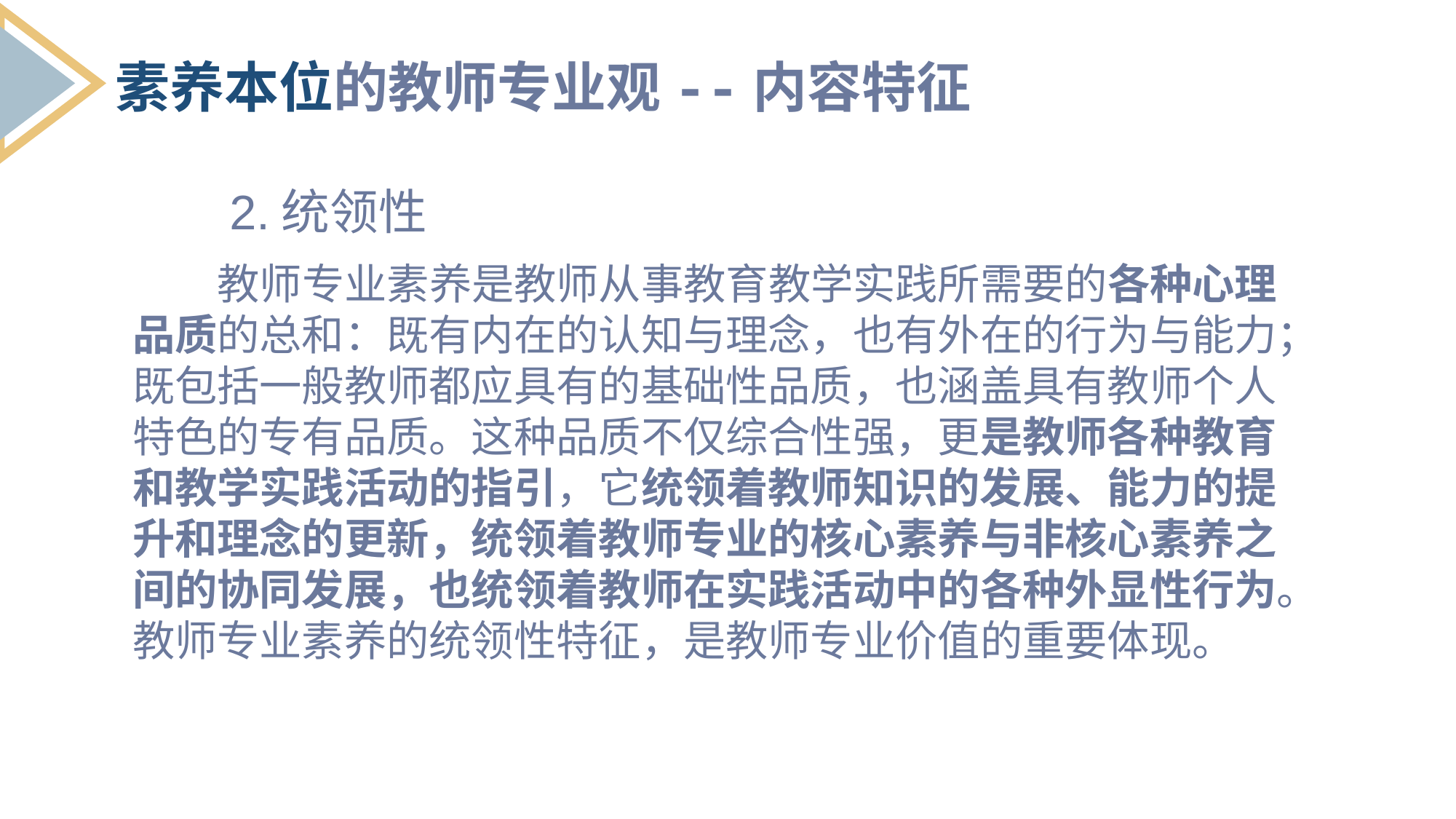

素养本位的教师专业观--内容特征
2.统领性
教师专业素养是教师从事教育教学实践所需要的各种心理品质的总和：既有内在的认知与理念，也有外在的行为与能力；既包括一般教师都应具有的基础性品质，也涵盖具有教师个人特色的专有品质。这种品质不仅综合性强，更是教师各种教育和教学实践活动的指引，它统领着教师知识的发展、能力的提升和理念的更新，统领着教师专业的核心素养与非核心素养之间的协同发展，也统领着教师在实践活动中的各种外显性行为。教师专业素养的统领性特征，是教师专业价值的重要体现。